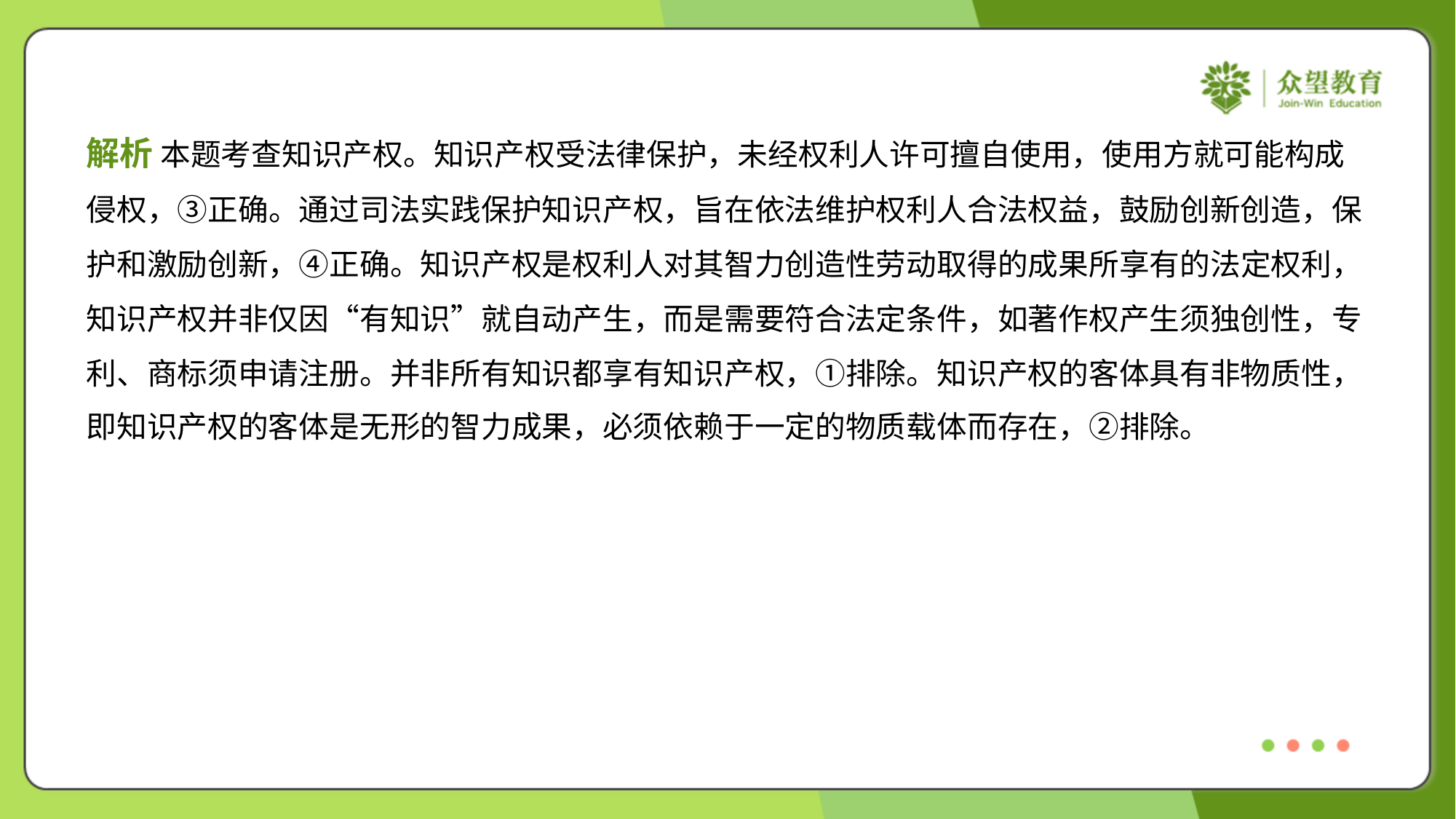

解析 本题考查知识产权。知识产权受法律保护，未经权利人许可擅自使用，使用方就可能构成
侵权，③正确。通过司法实践保护知识产权，旨在依法维护权利人合法权益，鼓励创新创造，保
护和激励创新，④正确。知识产权是权利人对其智力创造性劳动取得的成果所享有的法定权利，
知识产权并非仅因“有知识”就自动产生，而是需要符合法定条件，如著作权产生须独创性，专
利、商标须申请注册。并非所有知识都享有知识产权，①排除。知识产权的客体具有非物质性，
即知识产权的客体是无形的智力成果，必须依赖于一定的物质载体而存在，②排除。